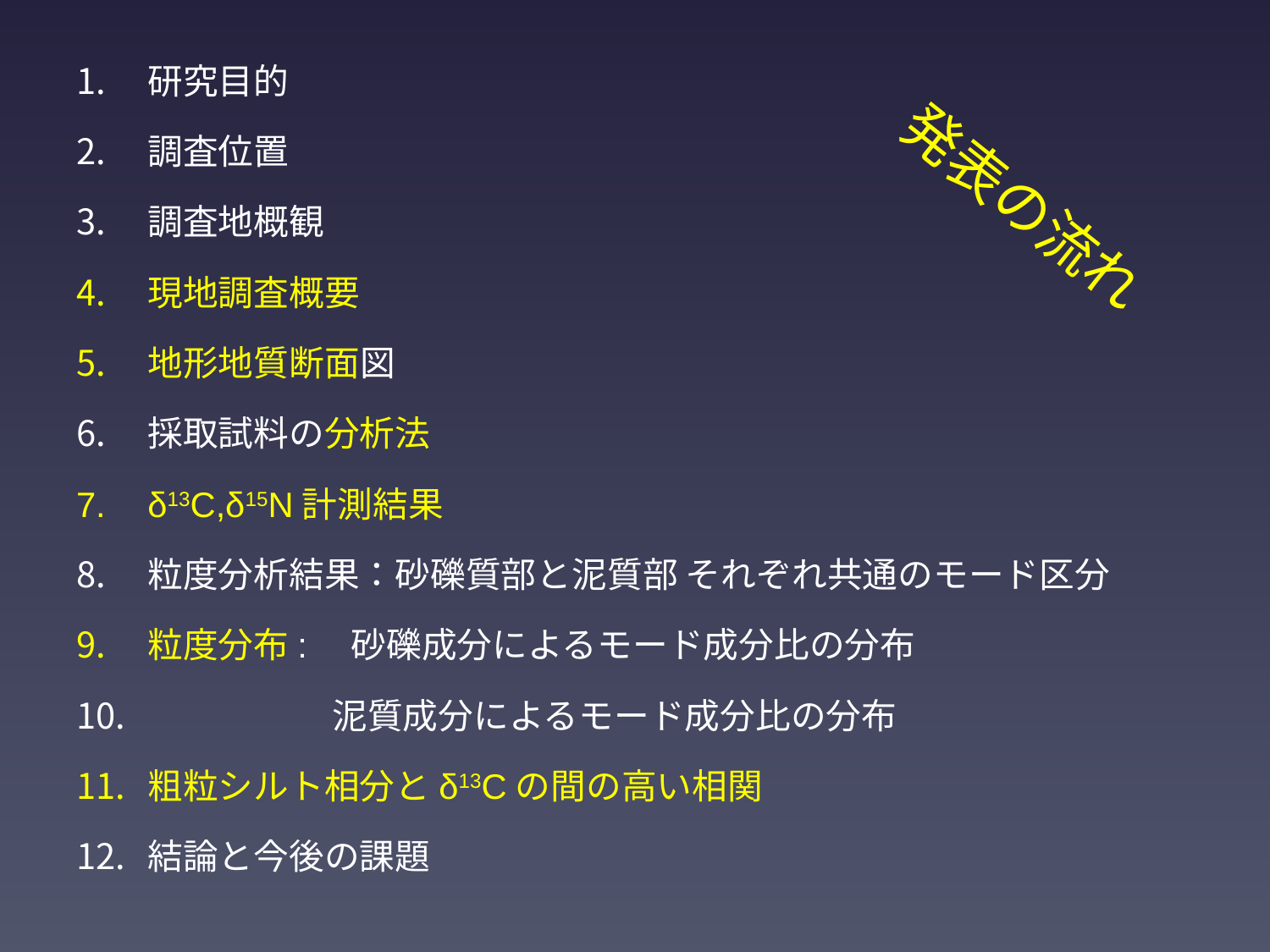

研究目的
調査位置
調査地概観
現地調査概要
地形地質断面図
採取試料の分析法
δ13C,δ15N計測結果
粒度分析結果：砂礫質部と泥質部 それぞれ共通のモード区分
粒度分布:　砂礫成分によるモード成分比の分布
　　　　　 泥質成分によるモード成分比の分布
粗粒シルト相分とδ13Cの間の高い相関
結論と今後の課題
# 発表の流れ